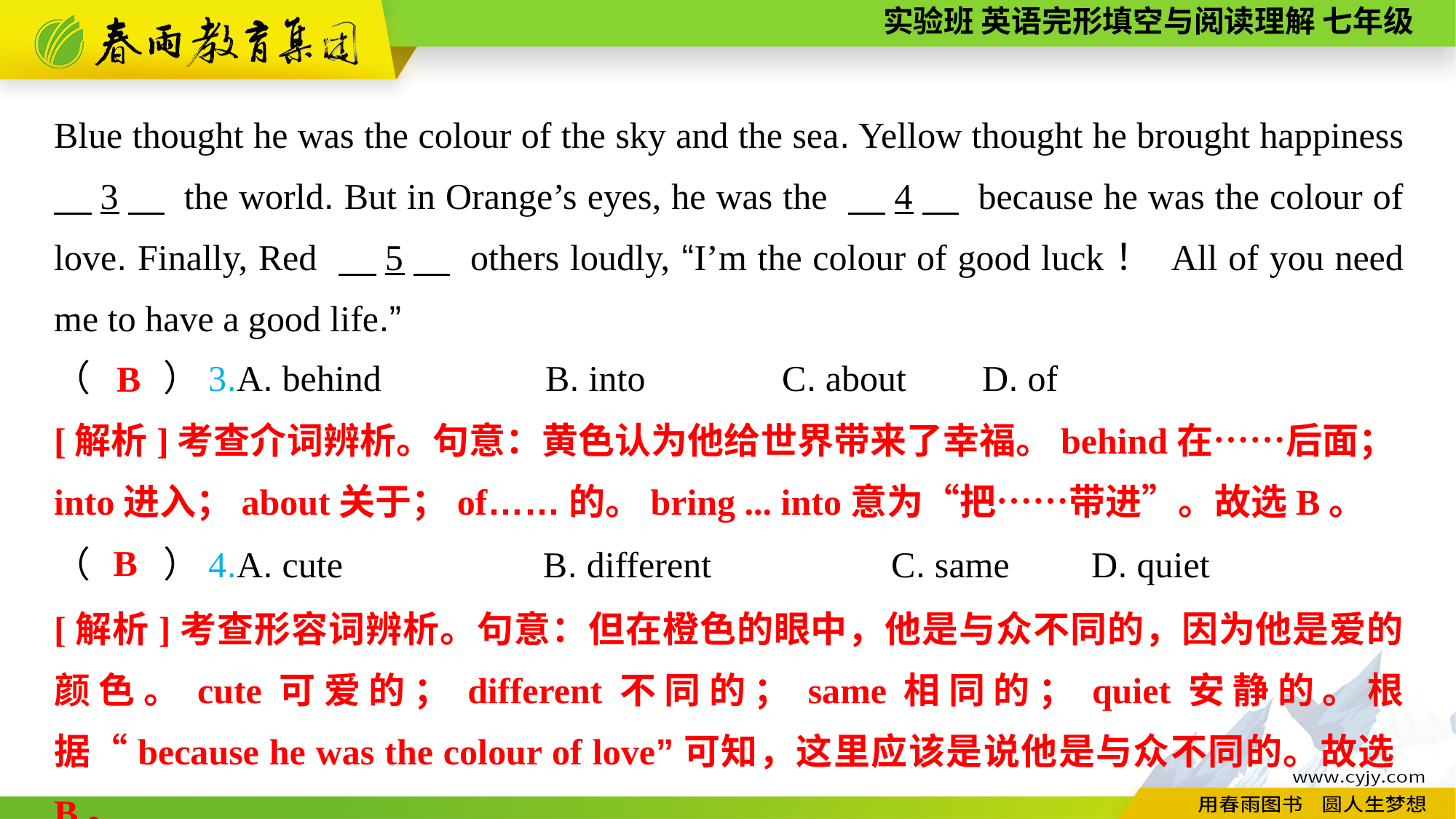

Blue thought he was the colour of the sky and the sea. Yellow thought he brought happiness 　3　 the world. But in Orange’s eyes, he was the 　4　 because he was the colour of love. Finally, Red 　5　 others loudly, “I’m the colour of good luck！ All of you need me to have a good life.”
（　　）3.A. behind                  B. into	        C. about	      D. of
B
[解析]考查介词辨析。句意：黄色认为他给世界带来了幸福。behind在……后面；into进入；about关于；of……的。bring ... into意为“把……带进”。故选B。
B
（　　）4.A. cute                      B. different	        C. same	      D. quiet
[解析]考查形容词辨析。句意：但在橙色的眼中，他是与众不同的，因为他是爱的颜色。cute可爱的；different不同的；same相同的；quiet安静的。根据“because he was the colour of love”可知，这里应该是说他是与众不同的。故选B。